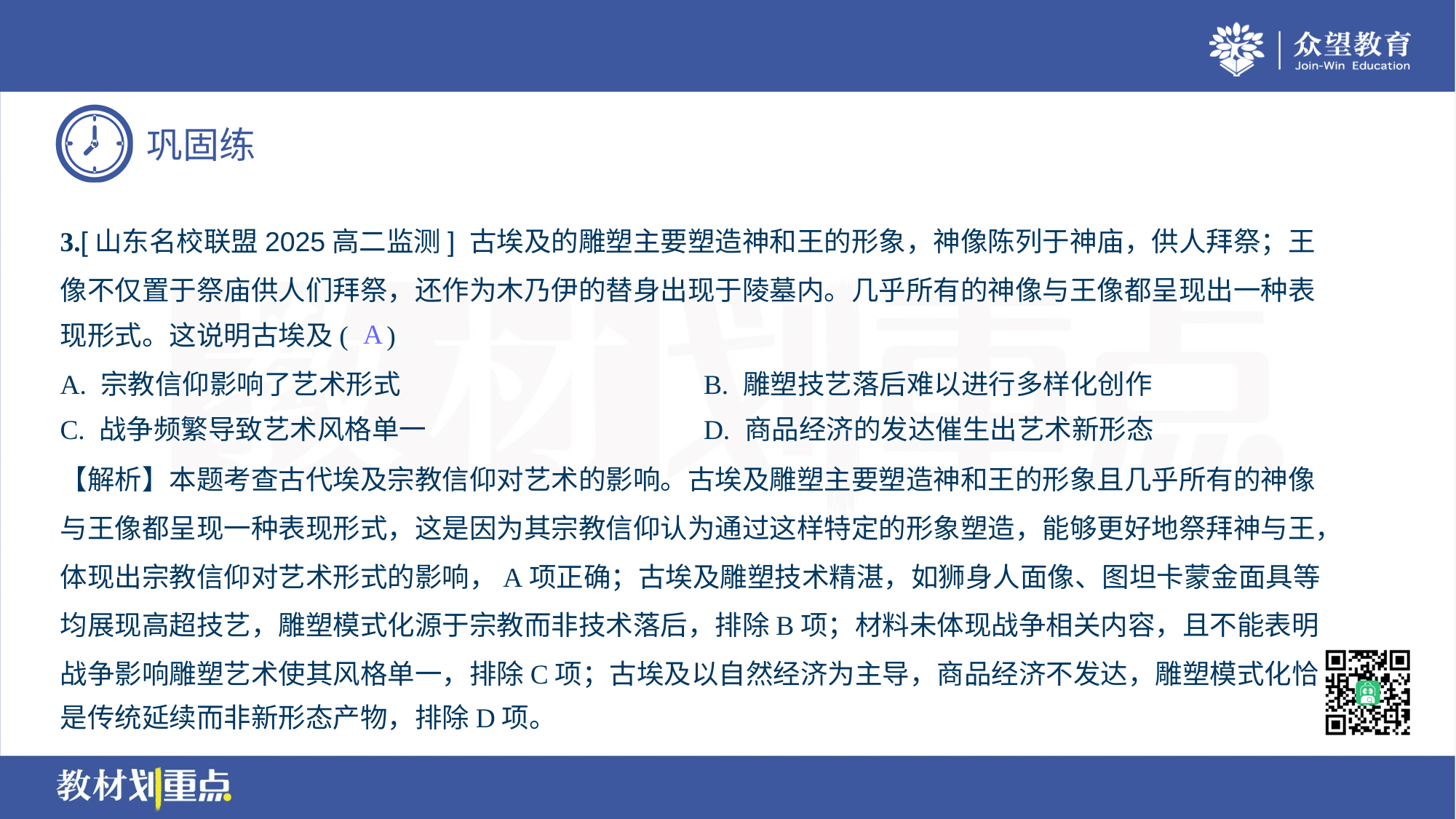

3.[山东名校联盟2025高二监测] 古埃及的雕塑主要塑造神和王的形象，神像陈列于神庙，供人拜祭；王
像不仅置于祭庙供人们拜祭，还作为木乃伊的替身出现于陵墓内。几乎所有的神像与王像都呈现出一种表
现形式。这说明古埃及(     )
A
A. 宗教信仰影响了艺术形式	B. 雕塑技艺落后难以进行多样化创作
C. 战争频繁导致艺术风格单一	D. 商品经济的发达催生出艺术新形态
【解析】本题考查古代埃及宗教信仰对艺术的影响。古埃及雕塑主要塑造神和王的形象且几乎所有的神像
与王像都呈现一种表现形式，这是因为其宗教信仰认为通过这样特定的形象塑造，能够更好地祭拜神与王，
体现出宗教信仰对艺术形式的影响，A项正确；古埃及雕塑技术精湛，如狮身人面像、图坦卡蒙金面具等
均展现高超技艺，雕塑模式化源于宗教而非技术落后，排除B项；材料未体现战争相关内容，且不能表明
战争影响雕塑艺术使其风格单一，排除C项；古埃及以自然经济为主导，商品经济不发达，雕塑模式化恰
是传统延续而非新形态产物，排除D项。